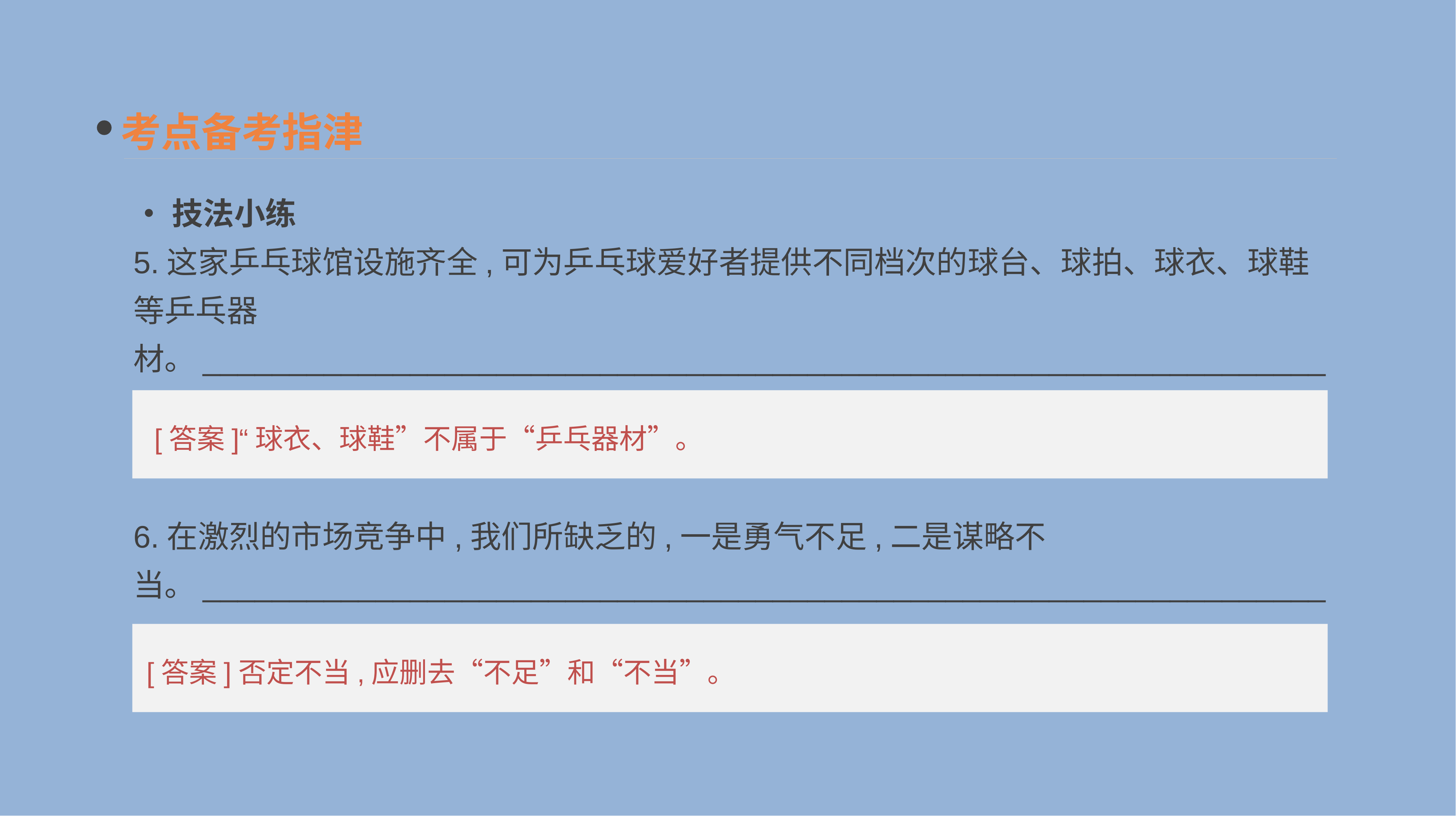

考点备考指津

•技法小练
5.这家乒乓球馆设施齐全,可为乒乓球爱好者提供不同档次的球台、球拍、球衣、球鞋等乒乓器材。______________________________________________________________________________________

 [答案]“球衣、球鞋”不属于“乒乓器材”。
6.在激烈的市场竞争中,我们所缺乏的,一是勇气不足,二是谋略不当。______________________________________________________________________________________

[答案]否定不当,应删去“不足”和“不当”。